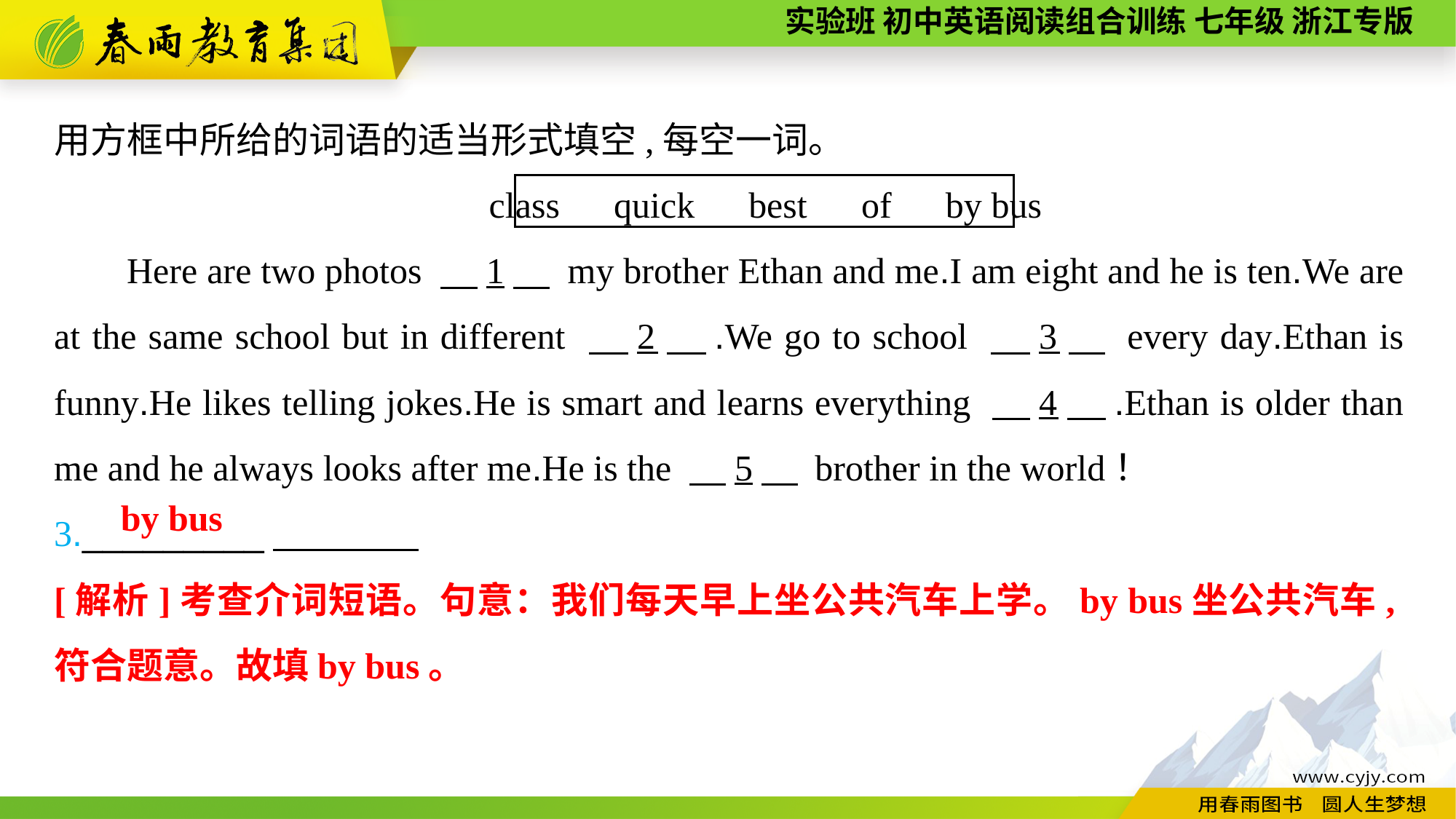

用方框中所给的词语的适当形式填空,每空一词。
class　quick　best　of　by bus
Here are two photos 　1　 my brother Ethan and me.I am eight and he is ten.We are at the same school but in different 　2　.We go to school 　3　 every day.Ethan is funny.He likes telling jokes.He is smart and learns everything 　4　.Ethan is older than me and he always looks after me.He is the 　5　 brother in the world！
3._________

by bus
[解析]考查介词短语。句意：我们每天早上坐公共汽车上学。by bus坐公共汽车,符合题意。故填by bus。